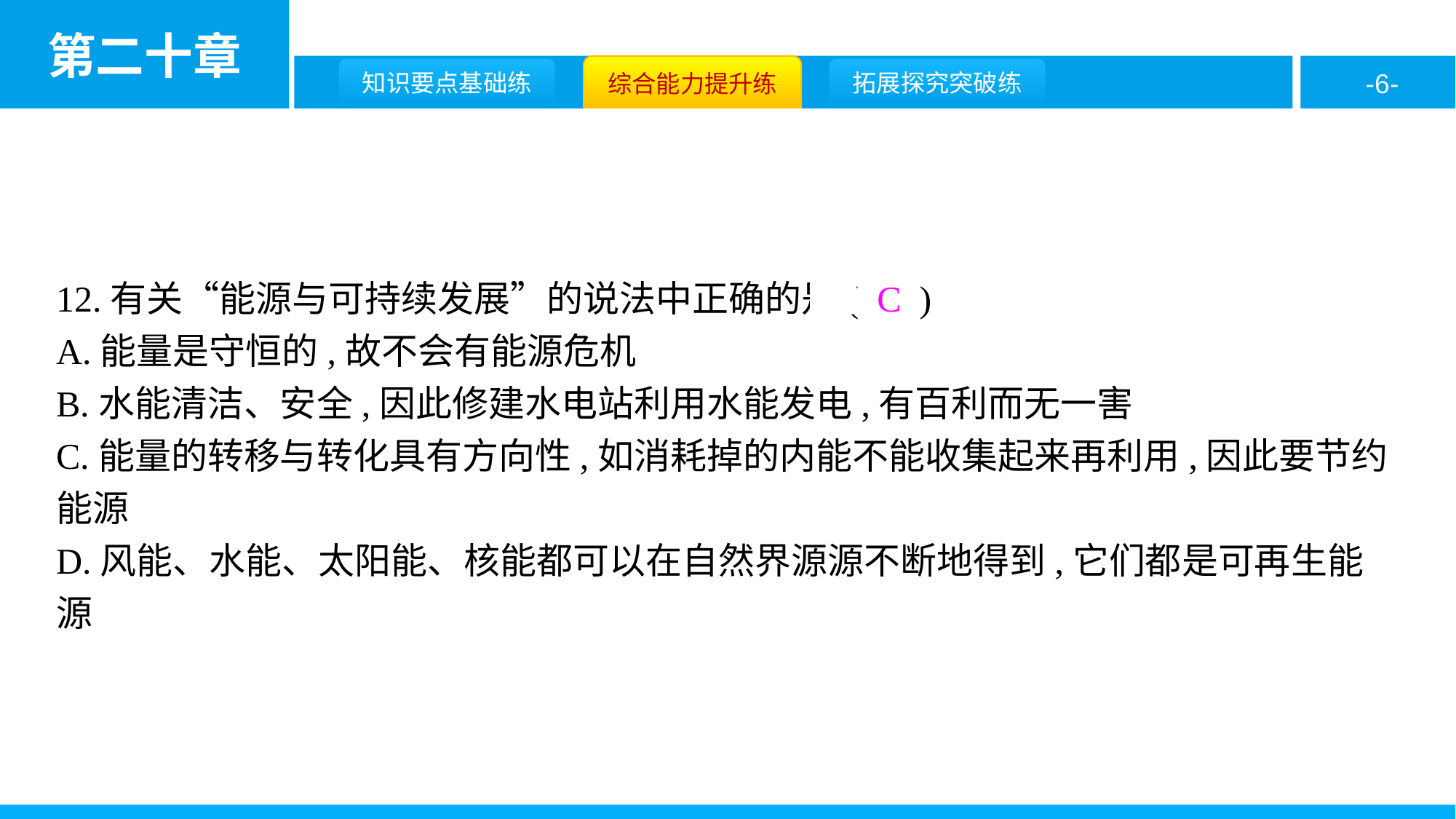

12.有关“能源与可持续发展”的说法中正确的是(  C  )
A.能量是守恒的,故不会有能源危机
B.水能清洁、安全,因此修建水电站利用水能发电,有百利而无一害
C.能量的转移与转化具有方向性,如消耗掉的内能不能收集起来再利用,因此要节约能源
D.风能、水能、太阳能、核能都可以在自然界源源不断地得到,它们都是可再生能源